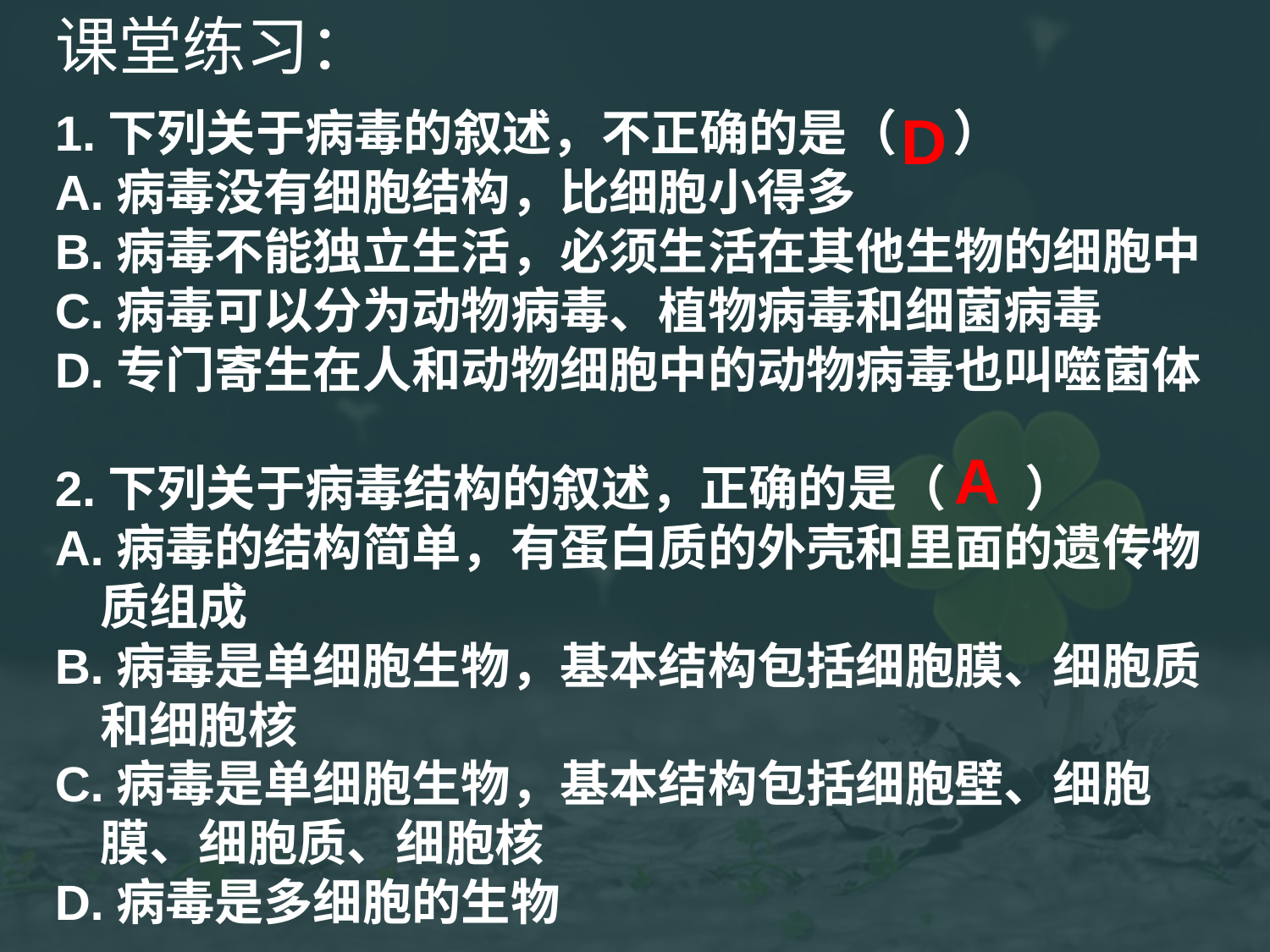

课堂练习：
1.下列关于病毒的叙述，不正确的是（     ）
A.病毒没有细胞结构，比细胞小得多
B.病毒不能独立生活，必须生活在其他生物的细胞中
C.病毒可以分为动物病毒、植物病毒和细菌病毒
D.专门寄生在人和动物细胞中的动物病毒也叫噬菌体

2.下列关于病毒结构的叙述，正确的是（       ）
A.病毒的结构简单，有蛋白质的外壳和里面的遗传物
   质组成
B.病毒是单细胞生物，基本结构包括细胞膜、细胞质
   和细胞核
C.病毒是单细胞生物，基本结构包括细胞壁、细胞
   膜、细胞质、细胞核
D.病毒是多细胞的生物

D
A